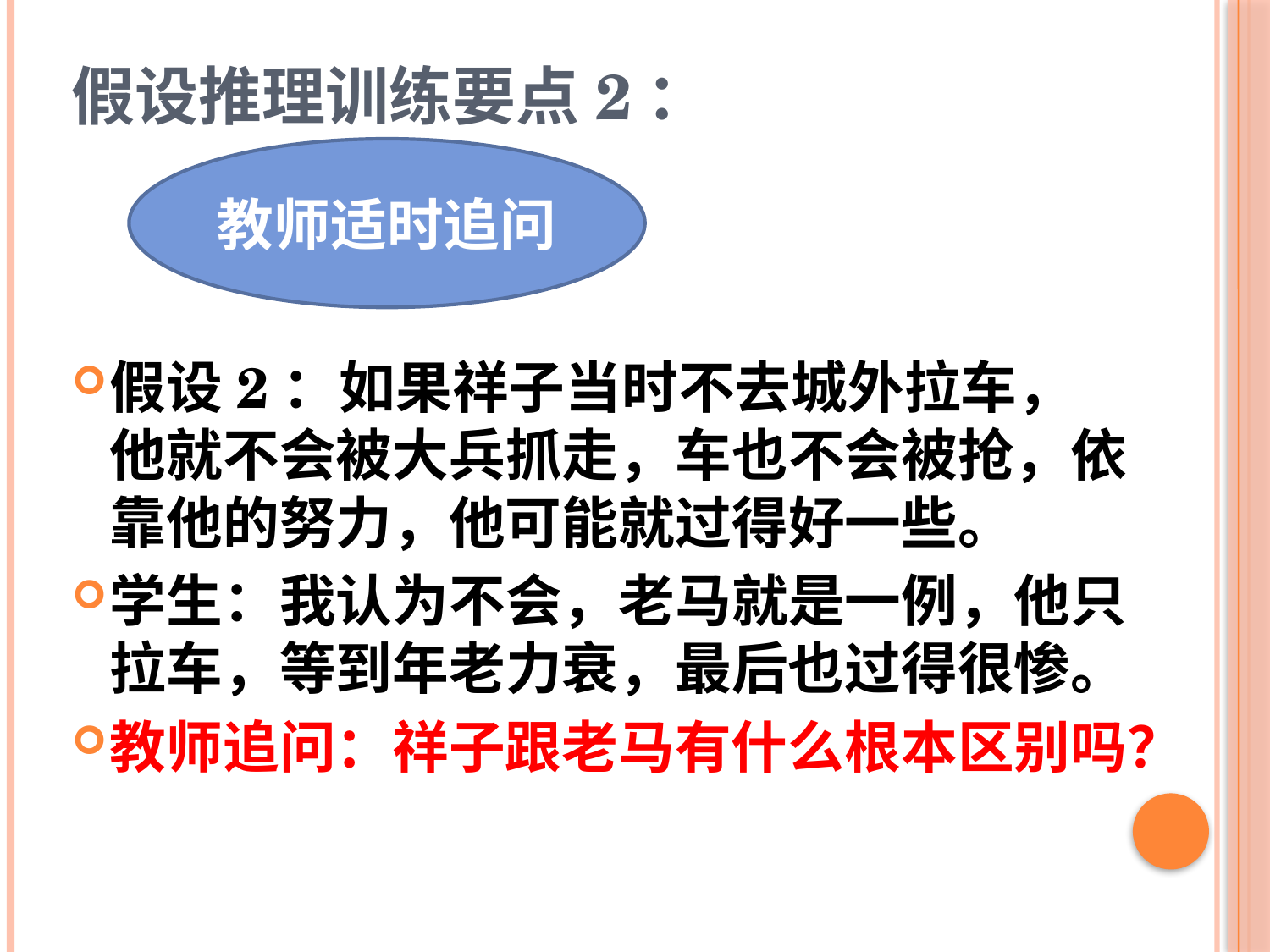

# 假设推理训练要点2：
教师适时追问

假设2：如果祥子当时不去城外拉车，他就不会被大兵抓走，车也不会被抢，依靠他的努力，他可能就过得好一些。
学生：我认为不会，老马就是一例，他只拉车，等到年老力衰，最后也过得很惨。
教师追问：祥子跟老马有什么根本区别吗？